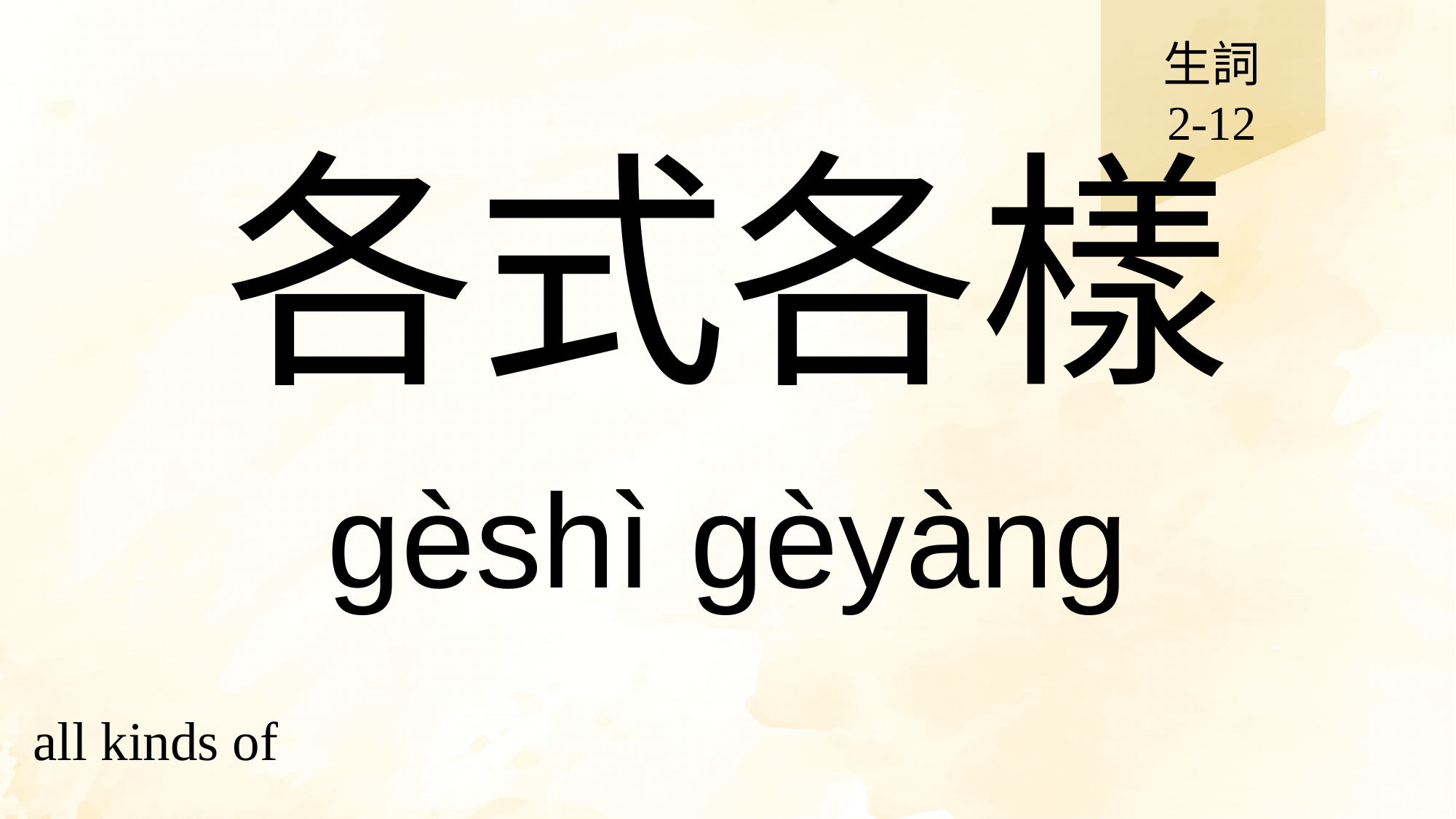

生詞
2-12
# 各式各樣
gèshì gèyàng
all kinds of